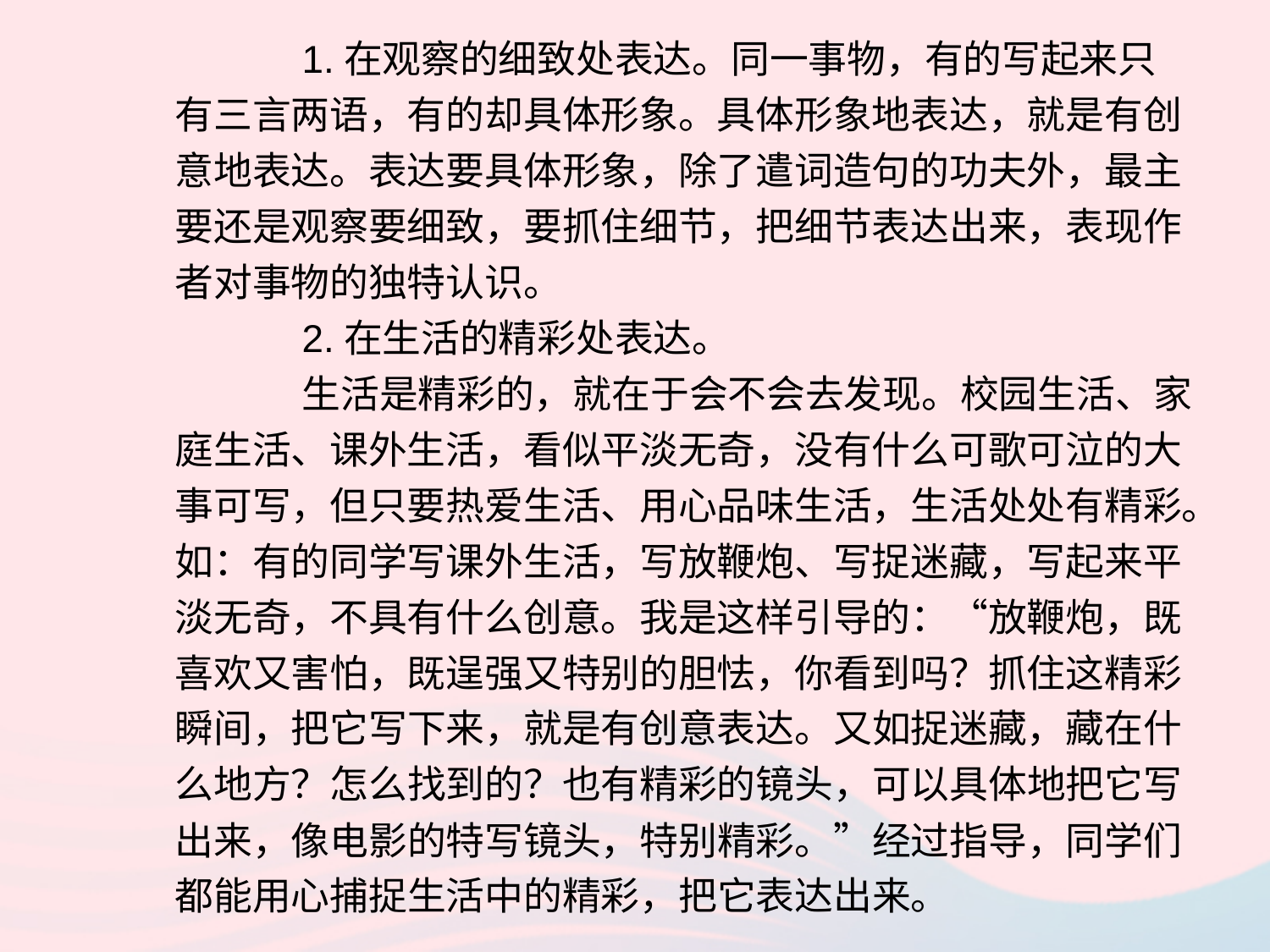

1.在观察的细致处表达。同一事物，有的写起来只有三言两语，有的却具体形象。具体形象地表达，就是有创意地表达。表达要具体形象，除了遣词造句的功夫外，最主要还是观察要细致，要抓住细节，把细节表达出来，表现作者对事物的独特认识。
	2.在生活的精彩处表达。
	生活是精彩的，就在于会不会去发现。校园生活、家庭生活、课外生活，看似平淡无奇，没有什么可歌可泣的大事可写，但只要热爱生活、用心品味生活，生活处处有精彩。如：有的同学写课外生活，写放鞭炮、写捉迷藏，写起来平淡无奇，不具有什么创意。我是这样引导的：“放鞭炮，既喜欢又害怕，既逞强又特别的胆怯，你看到吗？抓住这精彩瞬间，把它写下来，就是有创意表达。又如捉迷藏，藏在什么地方？怎么找到的？也有精彩的镜头，可以具体地把它写出来，像电影的特写镜头，特别精彩。”经过指导，同学们都能用心捕捉生活中的精彩，把它表达出来。